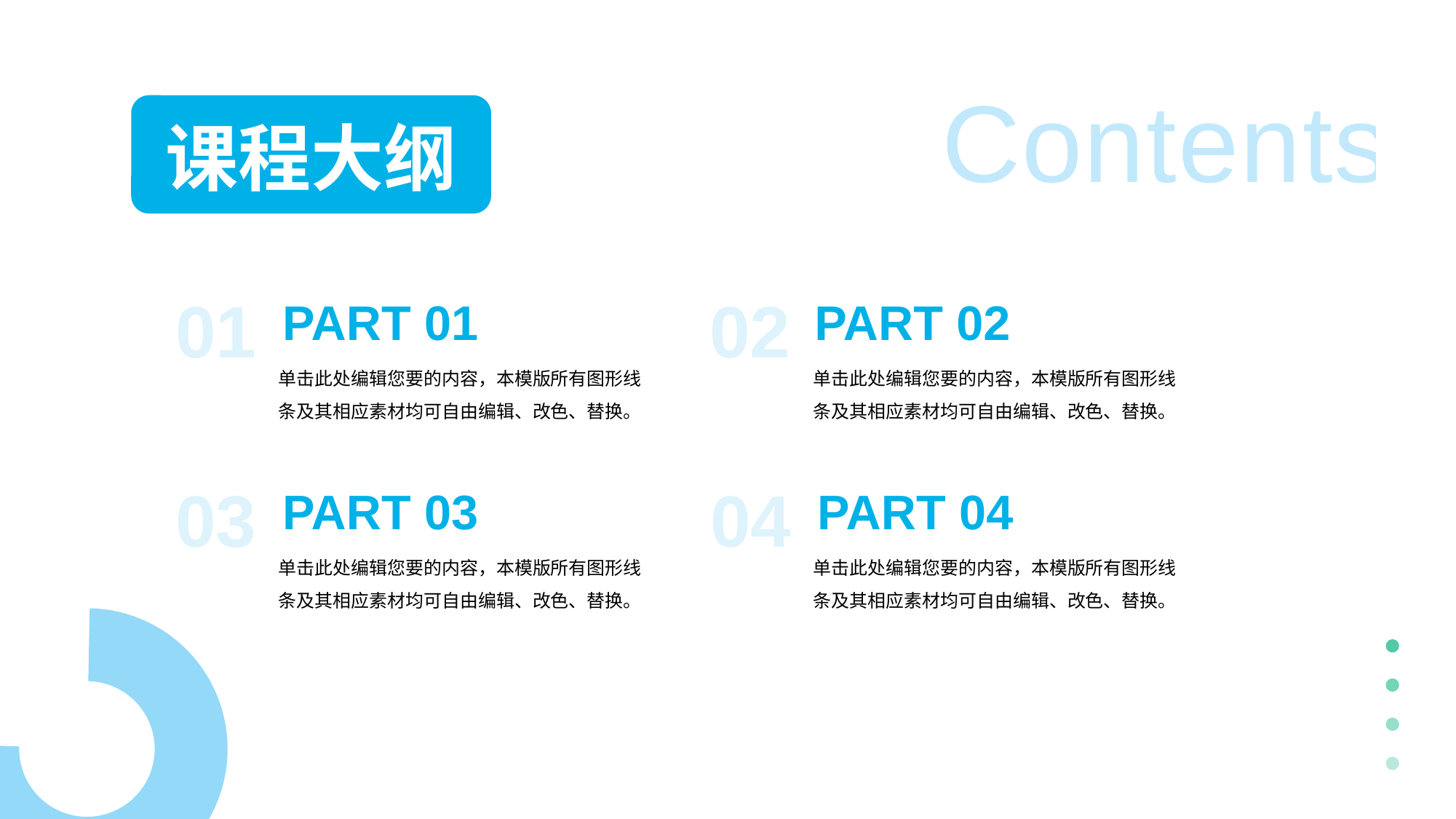

Contents

课程大纲
01
PART 01
单击此处编辑您要的内容，本模版所有图形线条及其相应素材均可自由编辑、改色、替换。
02
PART 02
单击此处编辑您要的内容，本模版所有图形线条及其相应素材均可自由编辑、改色、替换。
03
PART 03
单击此处编辑您要的内容，本模版所有图形线条及其相应素材均可自由编辑、改色、替换。
04
PART 04
单击此处编辑您要的内容，本模版所有图形线条及其相应素材均可自由编辑、改色、替换。